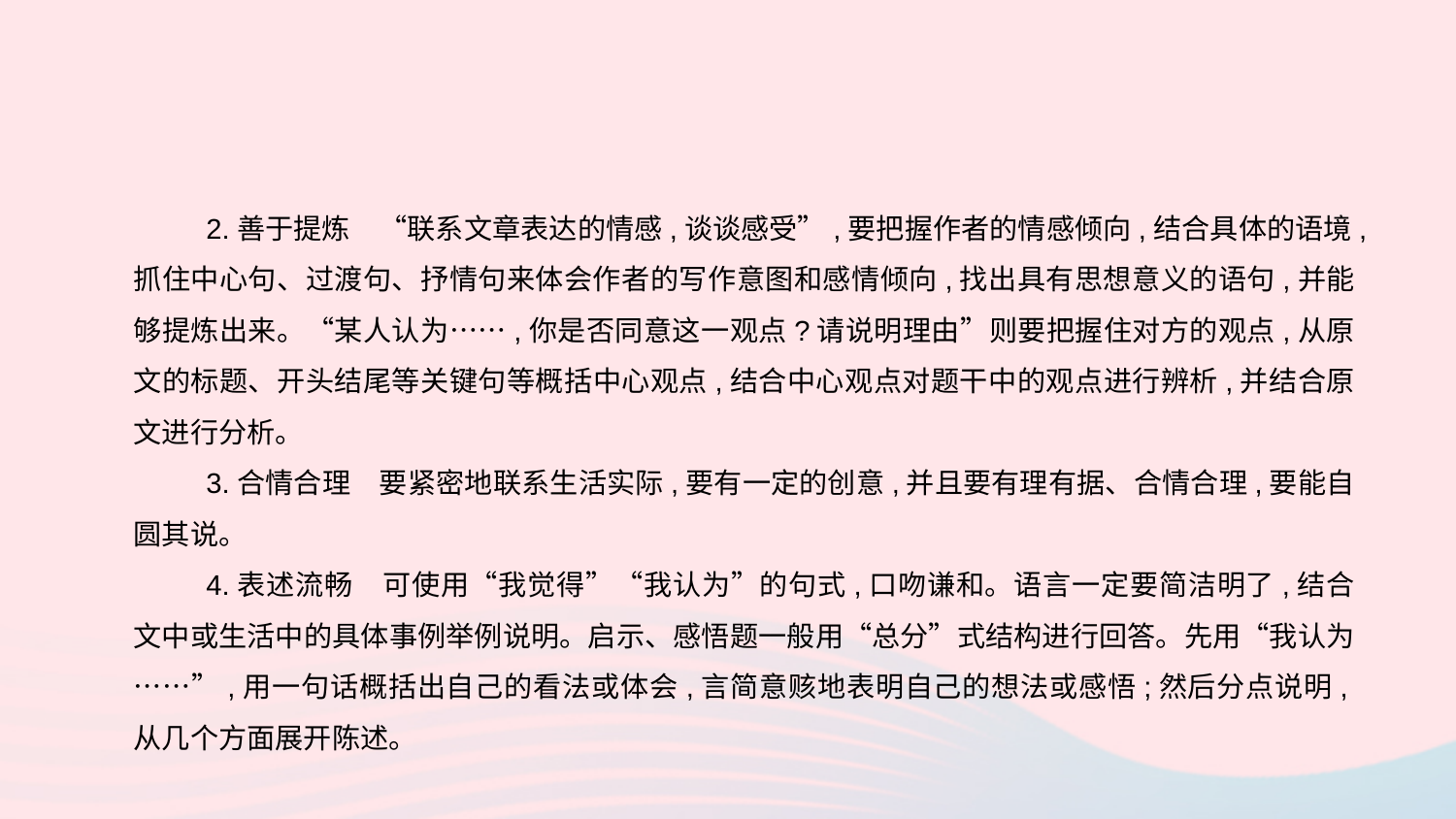

2.善于提炼　“联系文章表达的情感,谈谈感受”,要把握作者的情感倾向,结合具体的语境,抓住中心句、过渡句、抒情句来体会作者的写作意图和感情倾向,找出具有思想意义的语句,并能够提炼出来。“某人认为……,你是否同意这一观点?请说明理由”则要把握住对方的观点,从原文的标题、开头结尾等关键句等概括中心观点,结合中心观点对题干中的观点进行辨析,并结合原文进行分析。
3.合情合理　要紧密地联系生活实际,要有一定的创意,并且要有理有据、合情合理,要能自圆其说。
4.表述流畅　可使用“我觉得”“我认为”的句式,口吻谦和。语言一定要简洁明了,结合文中或生活中的具体事例举例说明。启示、感悟题一般用“总分”式结构进行回答。先用“我认为……”,用一句话概括出自己的看法或体会,言简意赅地表明自己的想法或感悟;然后分点说明,从几个方面展开陈述。